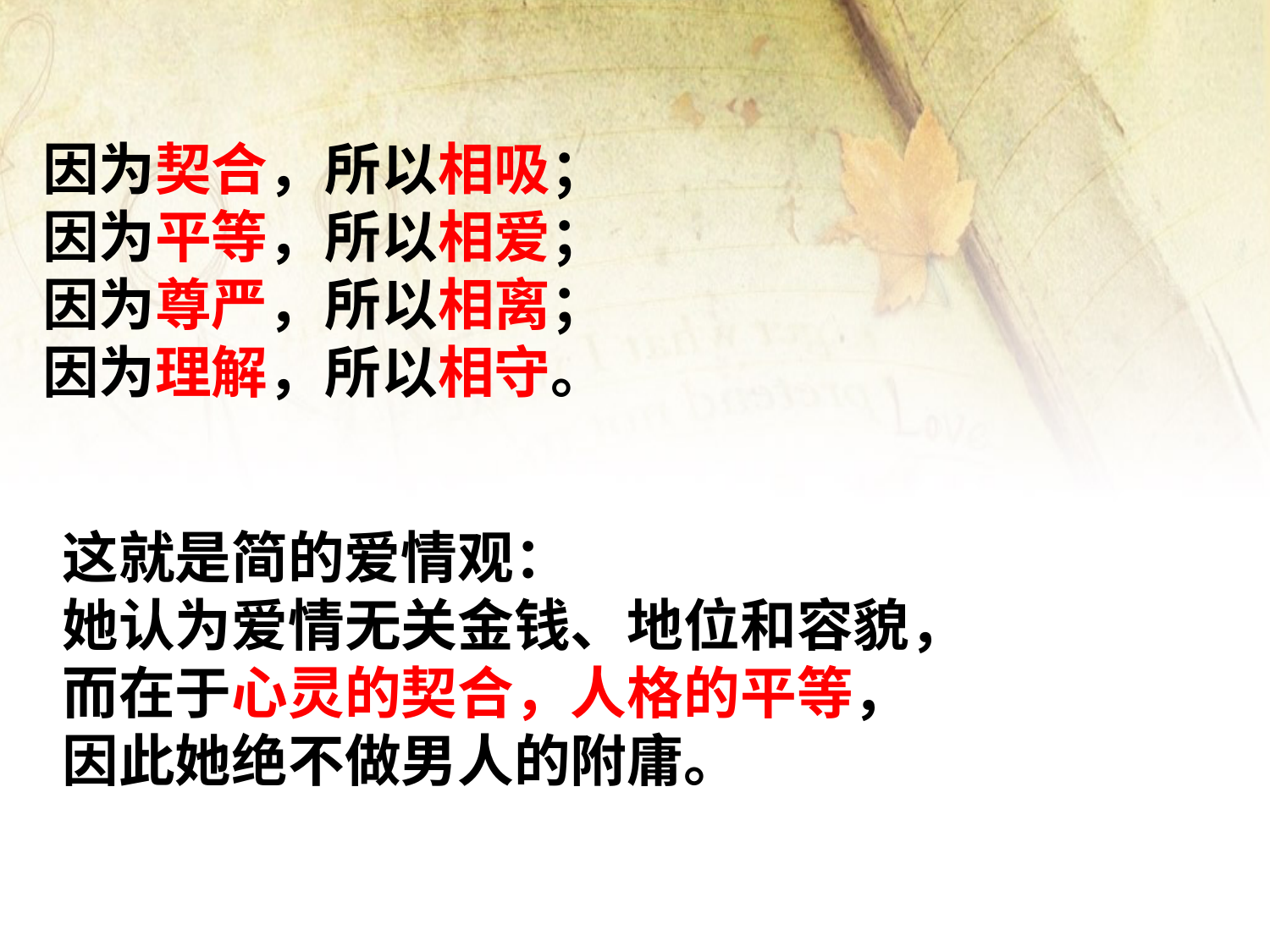

因为契合，所以相吸；
因为平等，所以相爱；
因为尊严，所以相离；
因为理解，所以相守。

这就是简的爱情观：
她认为爱情无关金钱、地位和容貌，
而在于心灵的契合，人格的平等，
因此她绝不做男人的附庸。